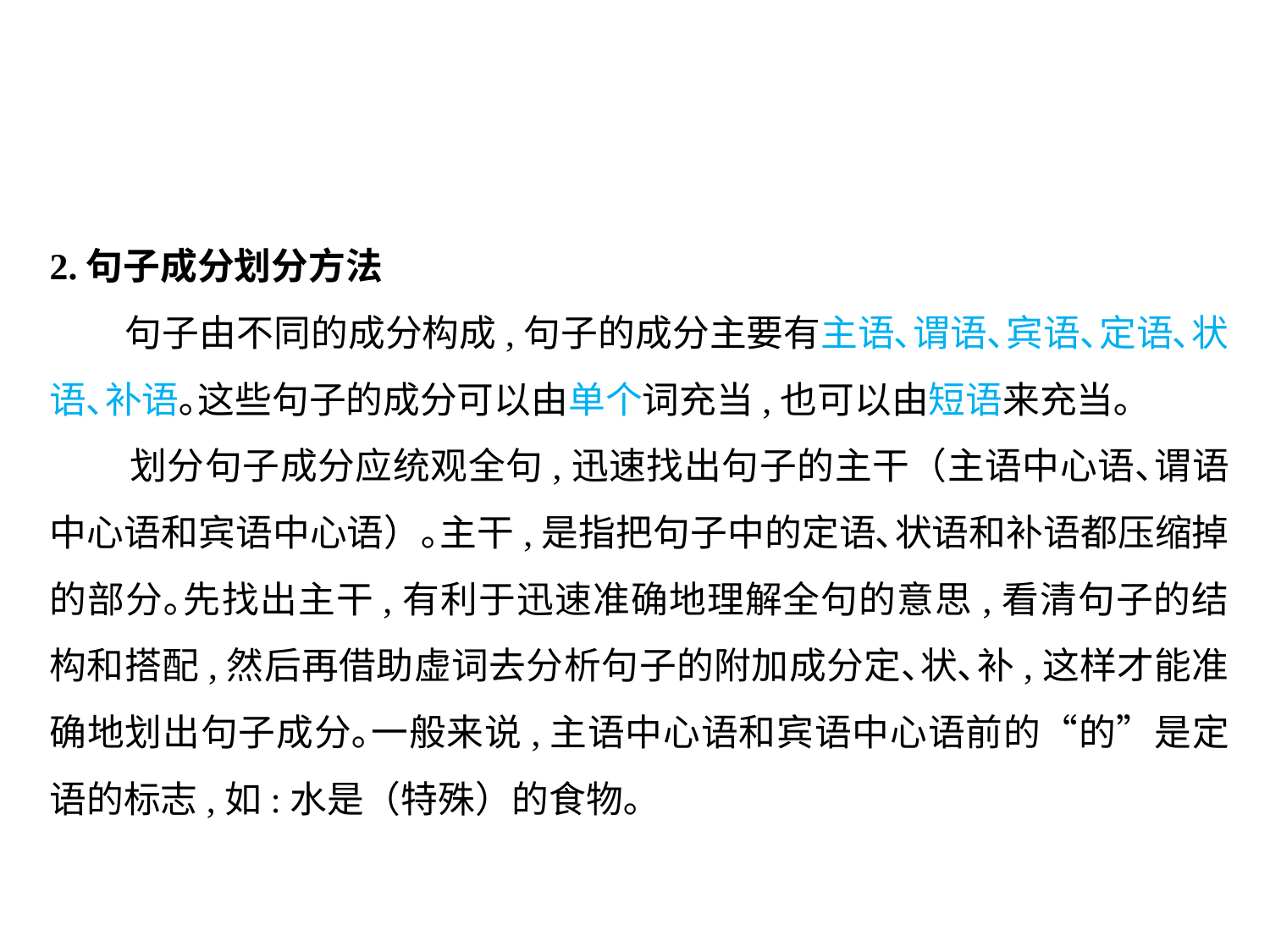

2.句子成分划分方法
        句子由不同的成分构成,句子的成分主要有主语､谓语､宾语､定语､状语､补语｡这些句子的成分可以由单个词充当,也可以由短语来充当｡
        划分句子成分应统观全句,迅速找出句子的主干（主语中心语､谓语中心语和宾语中心语）｡主干,是指把句子中的定语､状语和补语都压缩掉的部分｡先找出主干,有利于迅速准确地理解全句的意思,看清句子的结构和搭配,然后再借助虚词去分析句子的附加成分定､状､补,这样才能准确地划出句子成分｡一般来说,主语中心语和宾语中心语前的“的”是定语的标志,如:水是（特殊）的食物｡